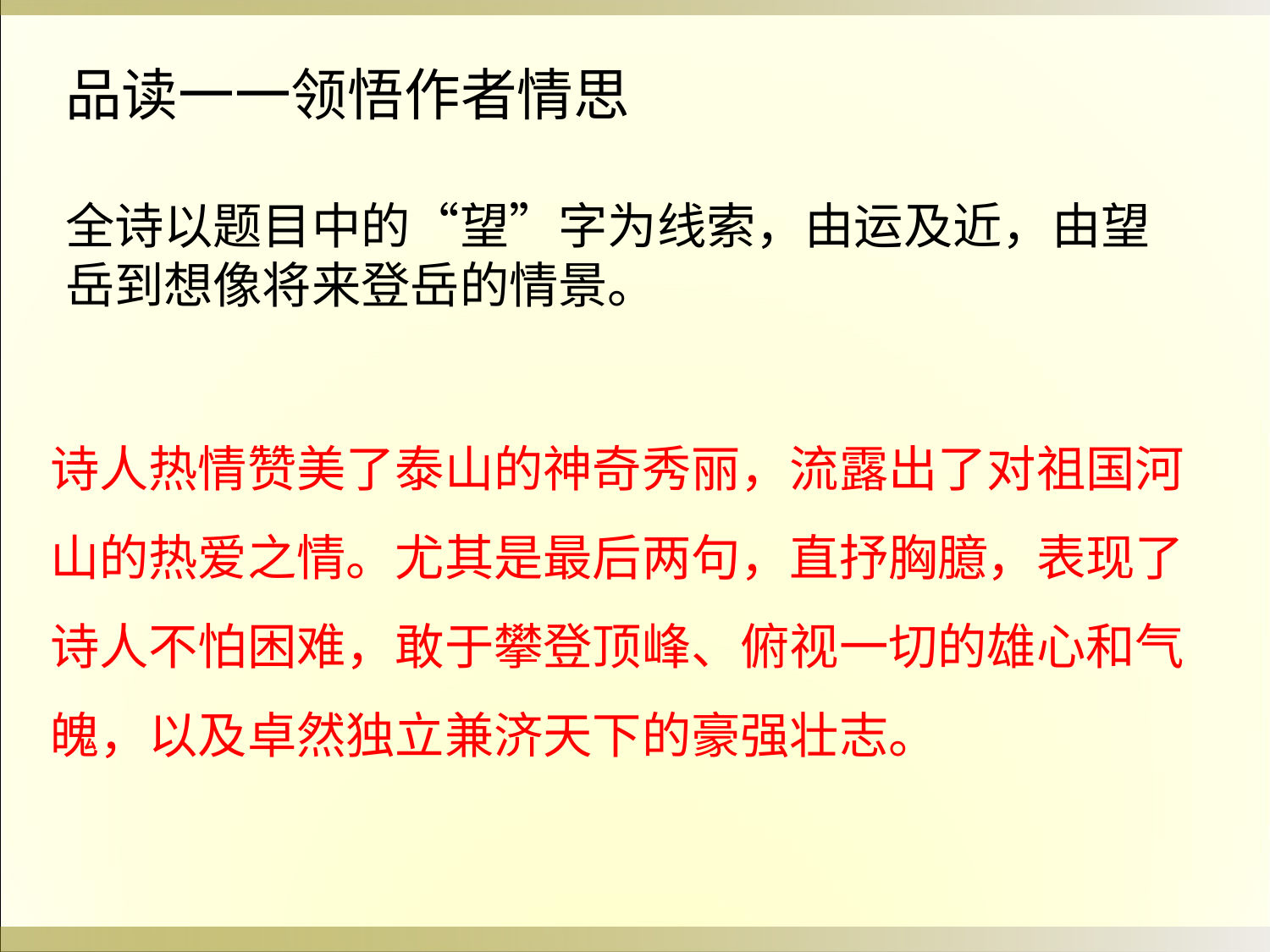

品读一一领悟作者情思

全诗以题目中的“望”字为线索，由运及近，由望岳到想像将来登岳的情景。
诗人热情赞美了泰山的神奇秀丽，流露出了对祖国河山的热爱之情。尤其是最后两句，直抒胸臆，表现了诗人不怕困难，敢于攀登顶峰、俯视一切的雄心和气魄，以及卓然独立兼济天下的豪强壮志。